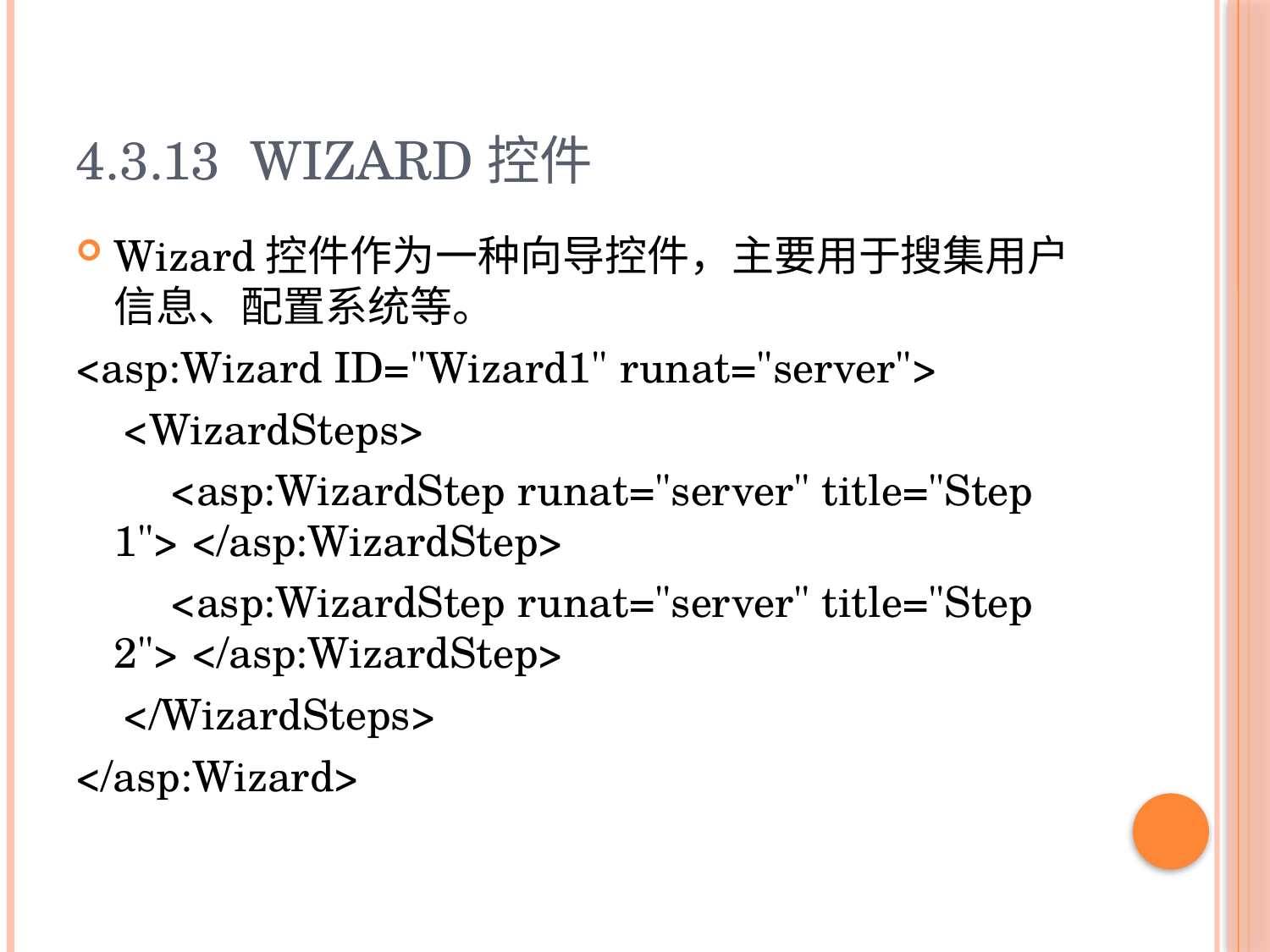

# 4.3.13  Wizard控件
Wizard控件作为一种向导控件，主要用于搜集用户信息、配置系统等。
<asp:Wizard ID="Wizard1" runat="server">
    <WizardSteps>
        <asp:WizardStep runat="server" title="Step 1"> </asp:WizardStep>
        <asp:WizardStep runat="server" title="Step 2"> </asp:WizardStep>
    </WizardSteps>
</asp:Wizard>
60